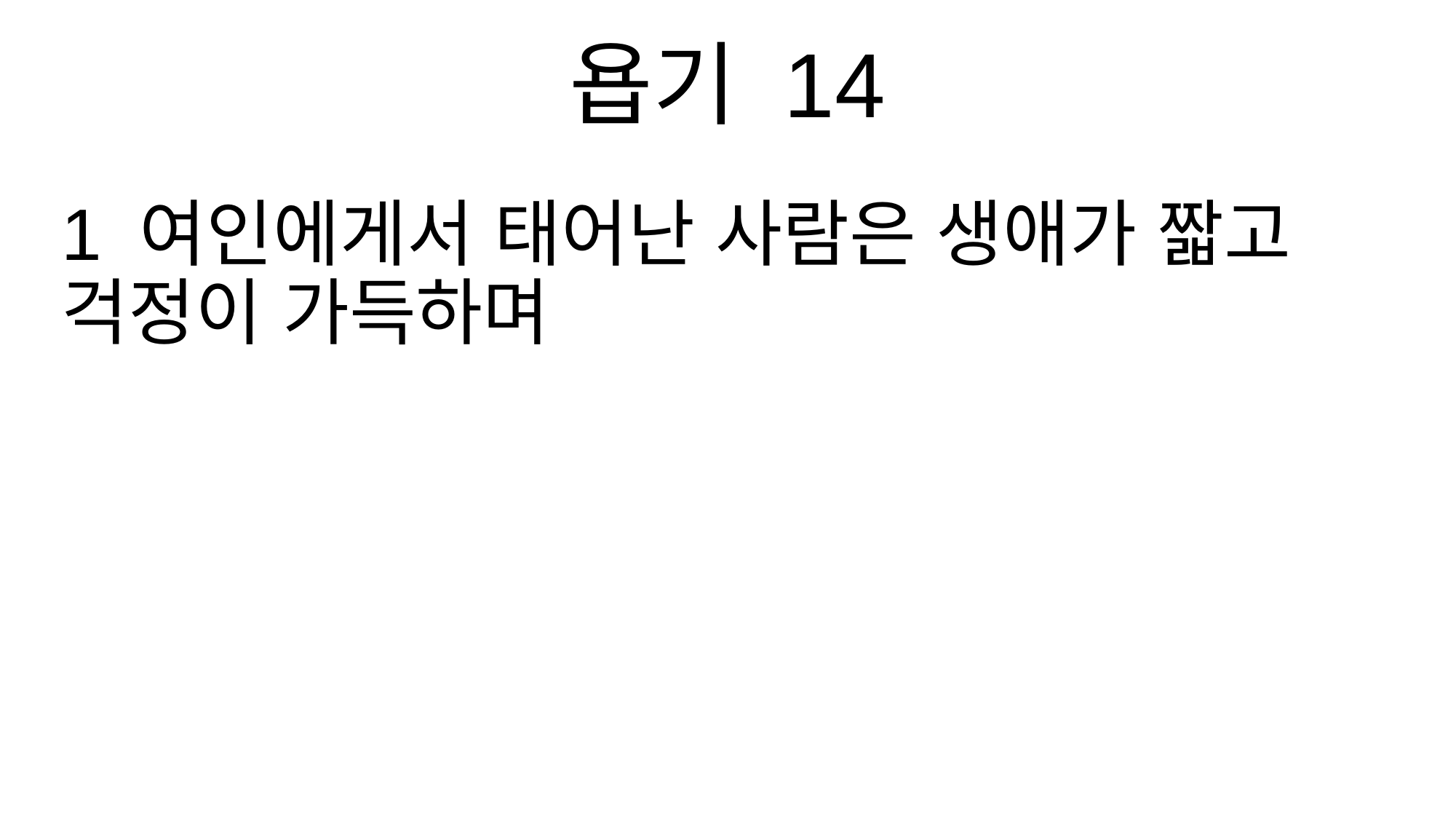

욥기 14
1 여인에게서 태어난 사람은 생애가 짧고 걱정이 가득하며